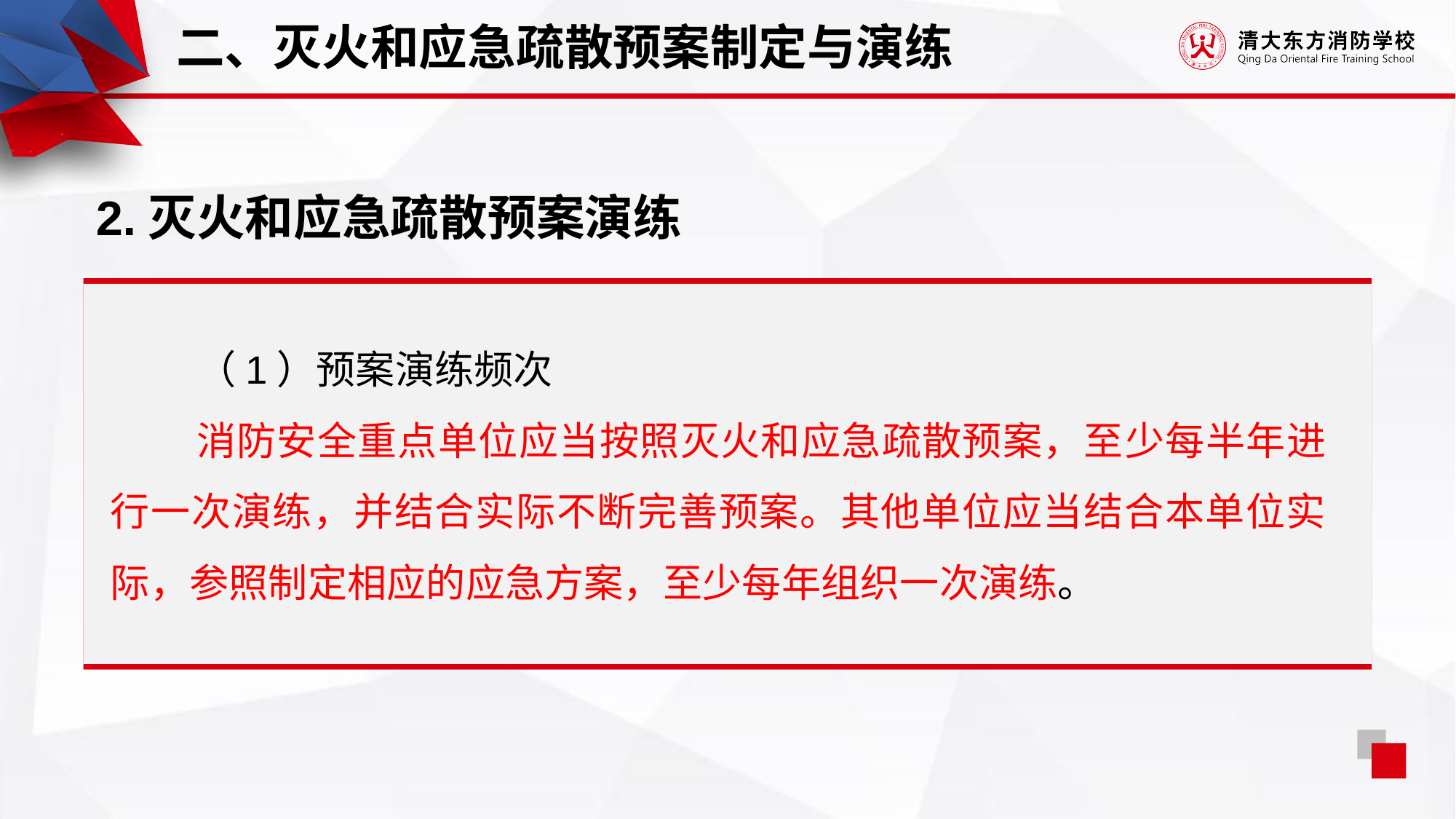

二、灭火和应急疏散预案制定与演练

2.灭火和应急疏散预案演练

（1）预案演练频次
消防安全重点单位应当按照灭火和应急疏散预案，至少每半年进行一次演练，并结合实际不断完善预案。其他单位应当结合本单位实际，参照制定相应的应急方案，至少每年组织一次演练。